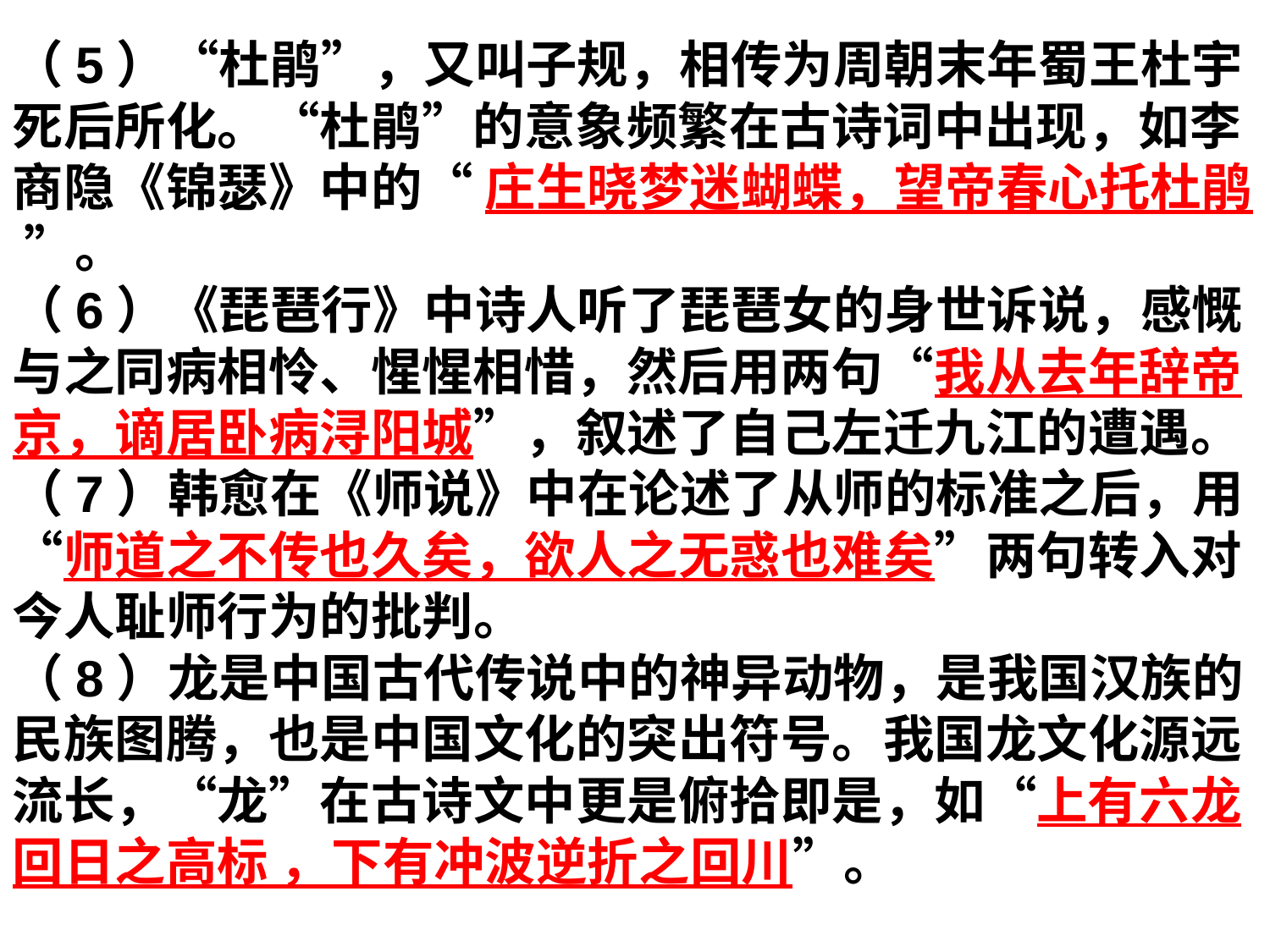

（5）“杜鹃”，又叫子规，相传为周朝末年蜀王杜宇死后所化。“杜鹃”的意象频繁在古诗词中出现，如李商隐《锦瑟》中的“ 庄生晓梦迷蝴蝶，望帝春心托杜鹃 ”。
（6）《琵琶行》中诗人听了琵琶女的身世诉说，感慨与之同病相怜、惺惺相惜，然后用两句“我从去年辞帝京，谪居卧病浔阳城”，叙述了自己左迁九江的遭遇。
（7）韩愈在《师说》中在论述了从师的标准之后，用“师道之不传也久矣，欲人之无惑也难矣”两句转入对今人耻师行为的批判。
（8）龙是中国古代传说中的神异动物，是我国汉族的民族图腾，也是中国文化的突出符号。我国龙文化源远流长，“龙”在古诗文中更是俯拾即是，如“上有六龙回日之高标 ，下有冲波逆折之回川”。